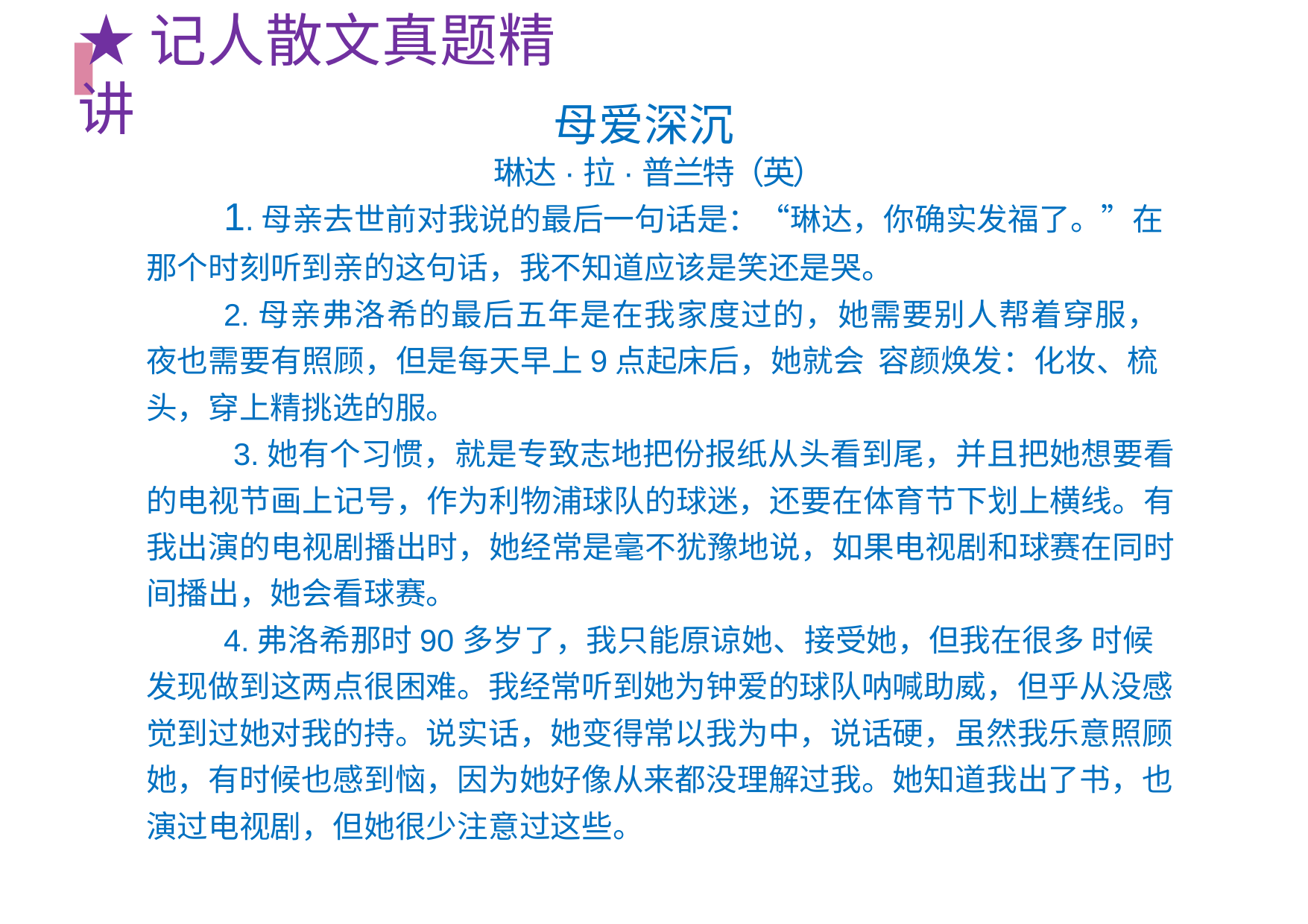

# ★记人散文真题精讲

母爱深沉
琳达·拉·普兰特（英）
1.⺟亲去世前对我说的最后一句话是：“琳达，你确实发福了。”在那个时刻听到亲的这句话，我不知道应该是笑还是哭。
2.⺟亲弗洛希的最后五年是在我家度过的，她需要别⼈帮着穿服，夜也需要有照顾，但是每天早上9点起床后，她就会  容颜焕发：化妆、梳头，穿上精挑选的服。
3.她有个习惯，就是专致志地把份报纸从头看到尾，并且把她想要看的电视节画上记号，作为利物浦球队的球迷，还要在体育节下划上横线。有我出演的电视剧播出时，她经常是毫不犹豫地说，如果电视剧和球赛在同时间播出，她会看球赛。
4.弗洛希那时90多岁了，我只能原谅她、接受她，但我在很多 时候发现做到这两点很困难。我经常听到她为钟爱的球队呐喊助威，但乎从没感觉到过她对我的持。说实话，她变得常以我为中，说话硬，虽然我乐意照顾她，有时候也感到恼，因为她好像从来都没理解过我。她知道我出了书，也演过电视剧，但她很少注意过这些。